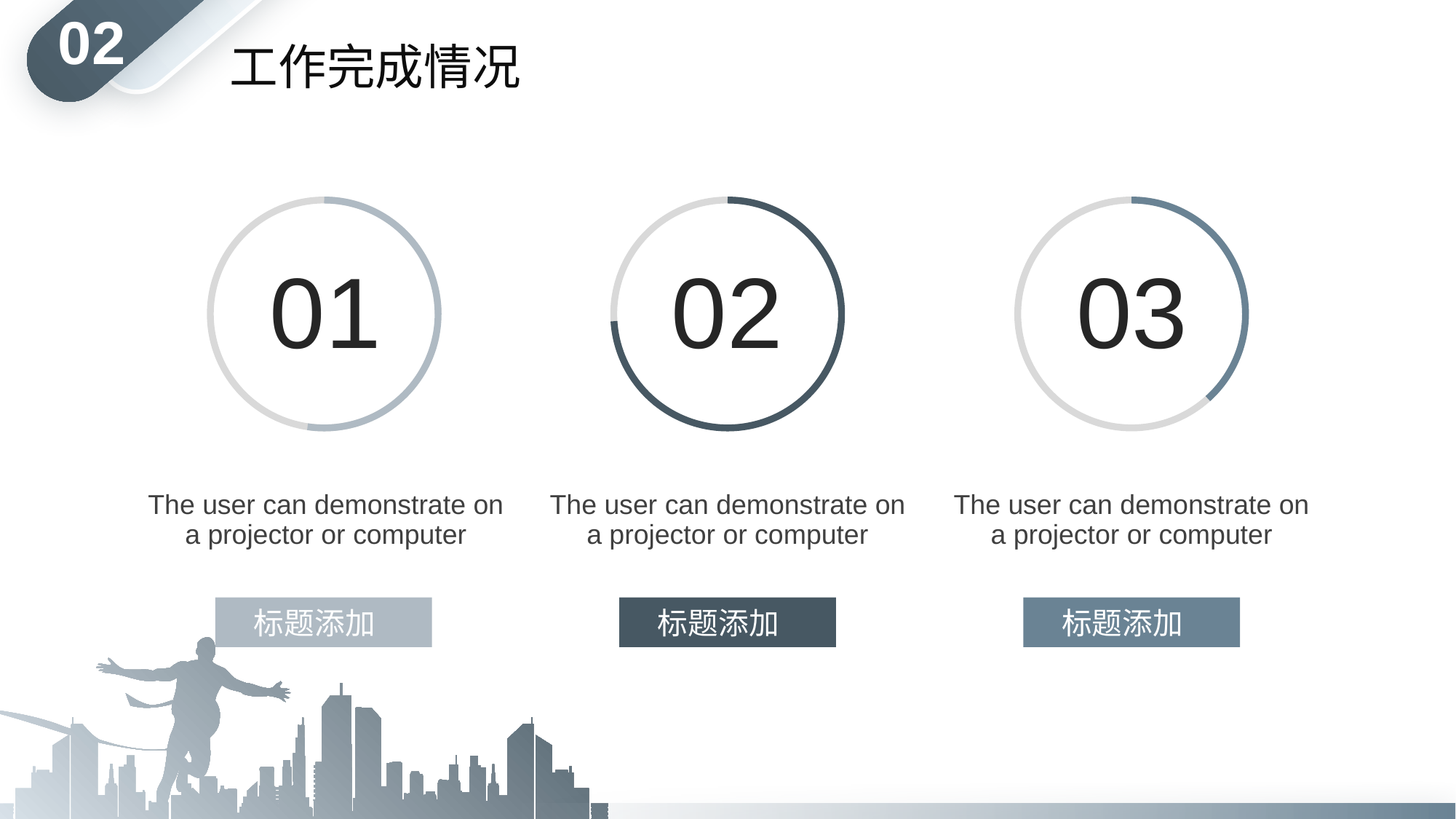

# 02
工作完成情况

01
02
03
The user can demonstrate on a projector or computer
The user can demonstrate on a projector or computer
The user can demonstrate on a projector or computer

标题添加
标题添加
标题添加